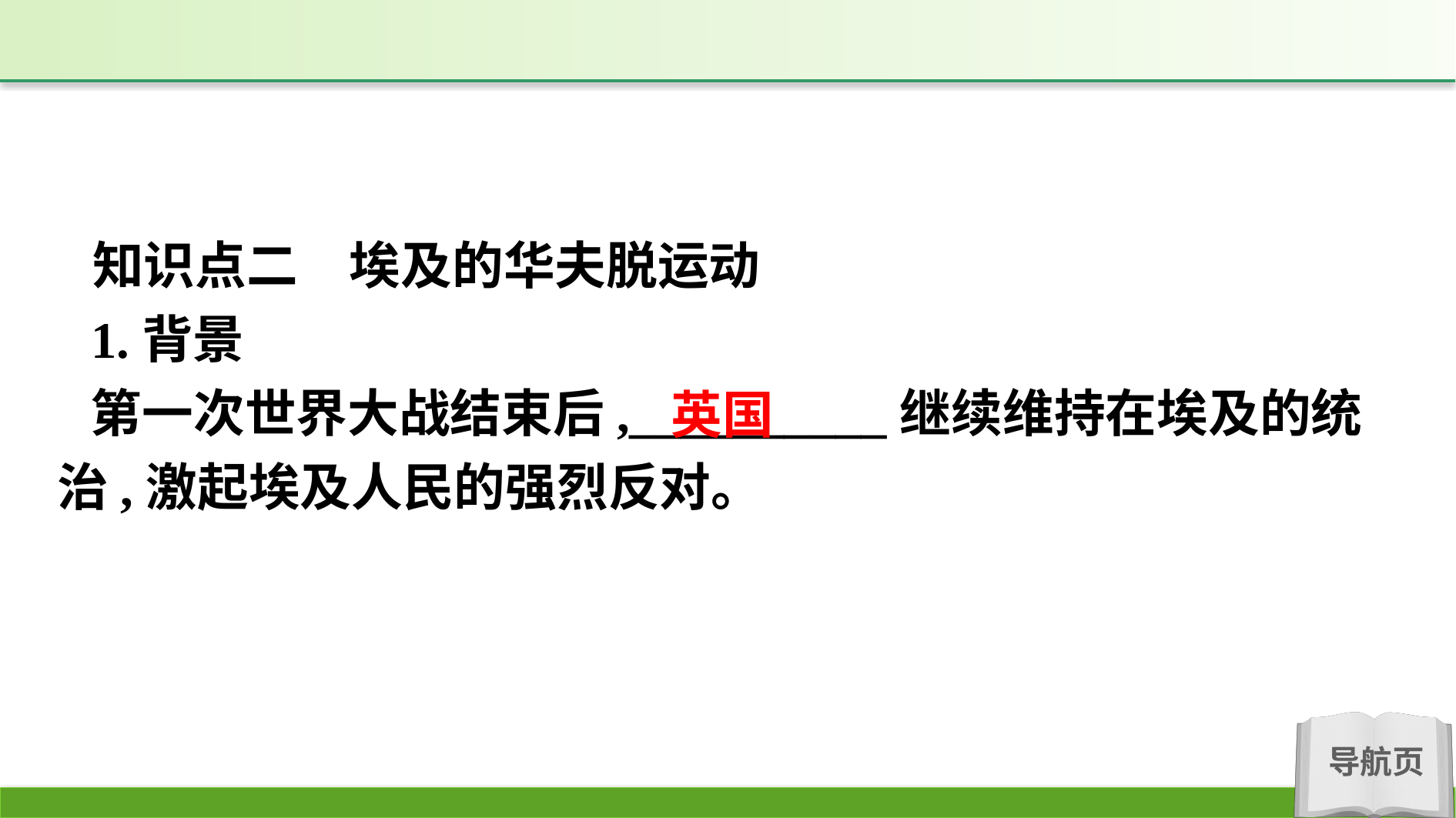

知识点二　埃及的华夫脱运动
1.背景
第一次世界大战结束后,__________继续维持在埃及的统治,激起埃及人民的强烈反对。
英国